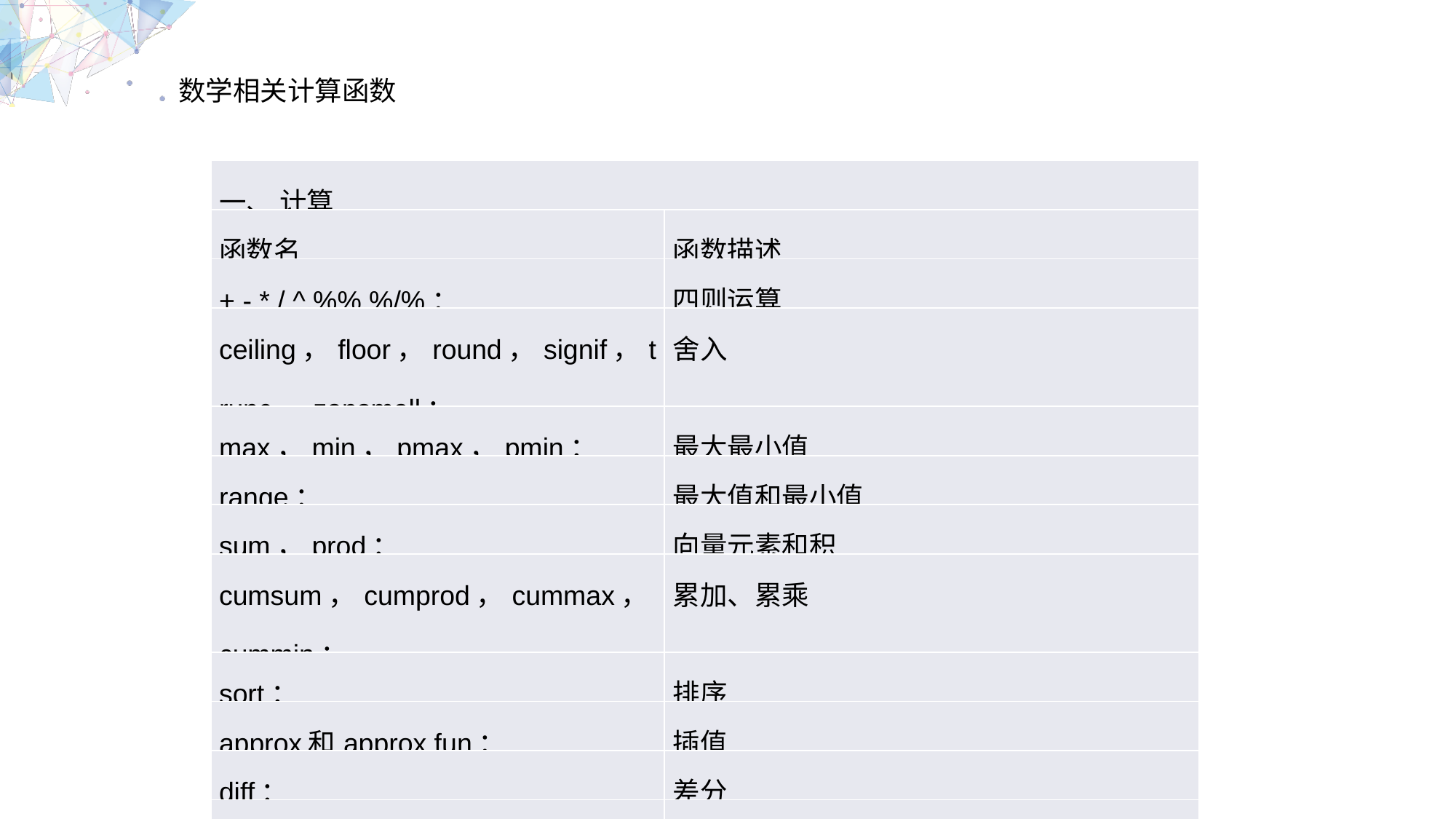

数学相关计算函数
| 一、 计算 |  |
| --- | --- |
| 函数名 | 函数描述 |
| +,-,\*,/,^,%%,%/%： | 四则运算 |
| ceiling，floor，round，signif，trunc，zapsmall： | 舍入 |
| max，min，pmax，pmin： | 最大最小值 |
| range： | 最大值和最小值 |
| sum，prod： | 向量元素和积 |
| cumsum，cumprod，cummax，cummin： | 累加、累乘 |
| sort： | 排序 |
| approx和approx fun： | 插值 |
| diff： | 差分 |
| sign： | 符号函数 |